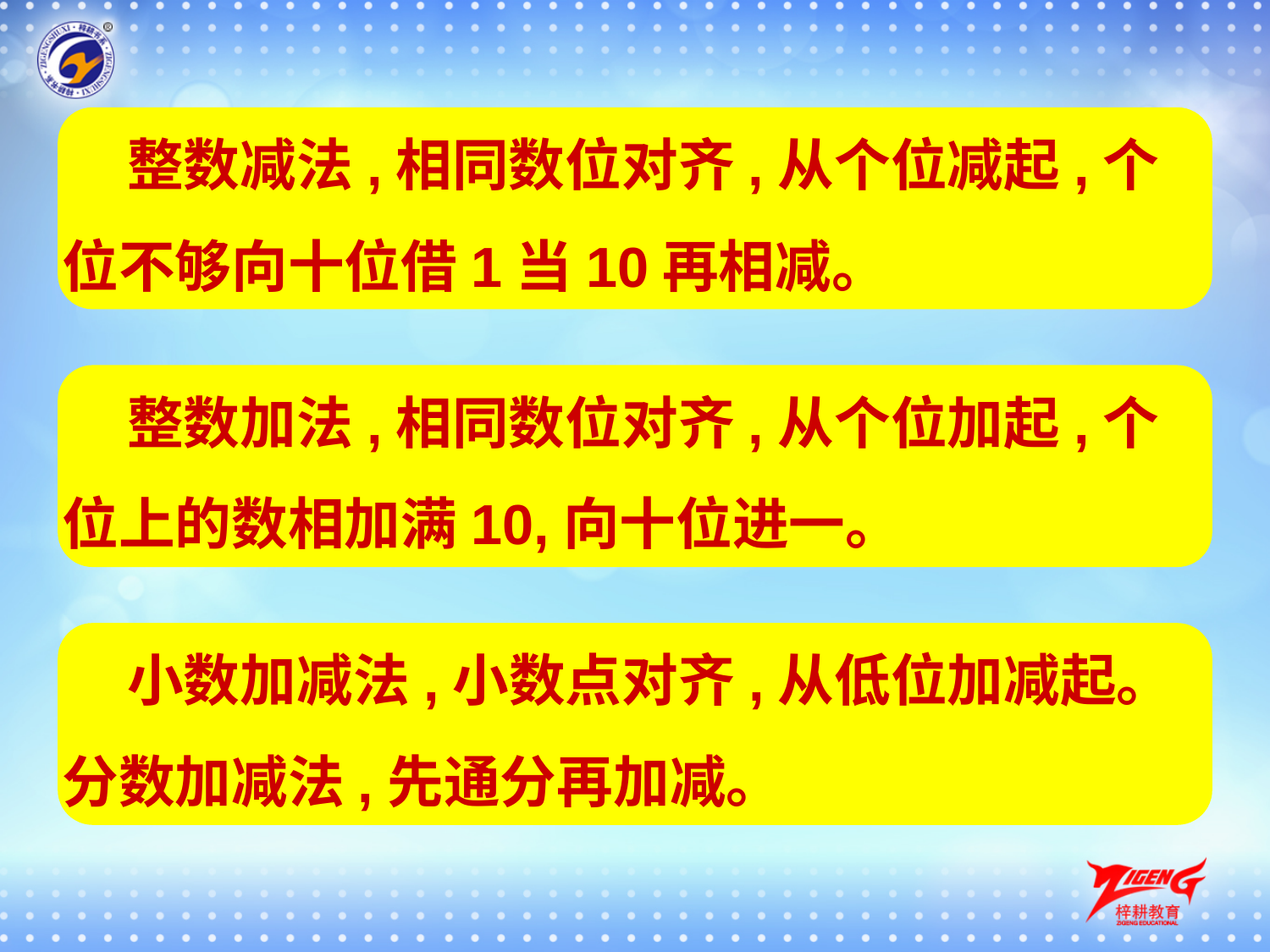

整数减法,相同数位对齐,从个位减起,个位不够向十位借1当10再相减。

    整数加法,相同数位对齐,从个位加起,个位上的数相加满10,向十位进一。

    小数加减法,小数点对齐,从低位加减起。分数加减法,先通分再加减。